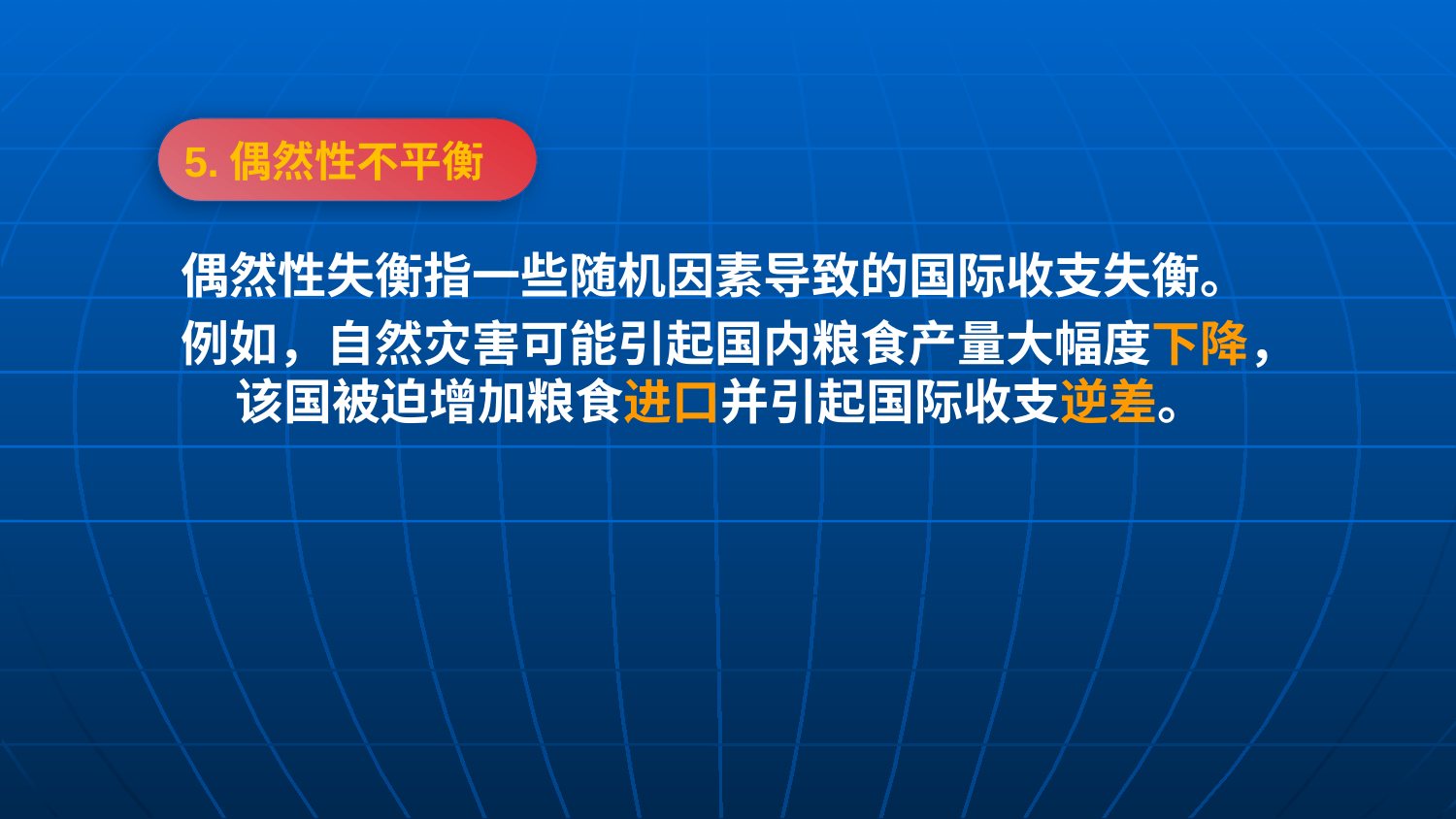

5.偶然性不平衡
偶然性失衡指一些随机因素导致的国际收支失衡。
例如，自然灾害可能引起国内粮食产量大幅度下降，该国被迫增加粮食进口并引起国际收支逆差。